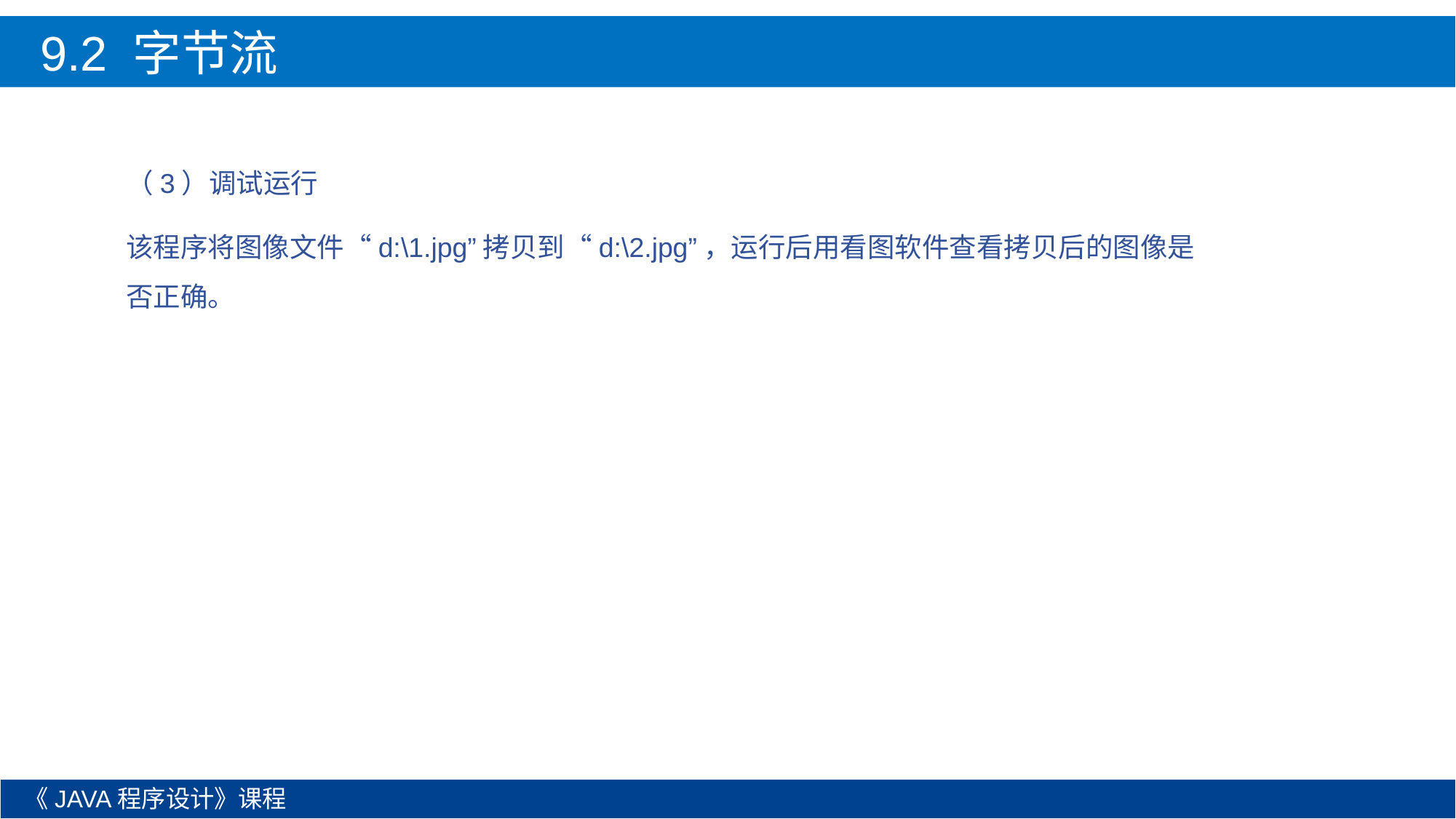

9.2 字节流
（3）调试运行
该程序将图像文件“d:\1.jpg”拷贝到“d:\2.jpg”，运行后用看图软件查看拷贝后的图像是否正确。
《JAVA程序设计》课程